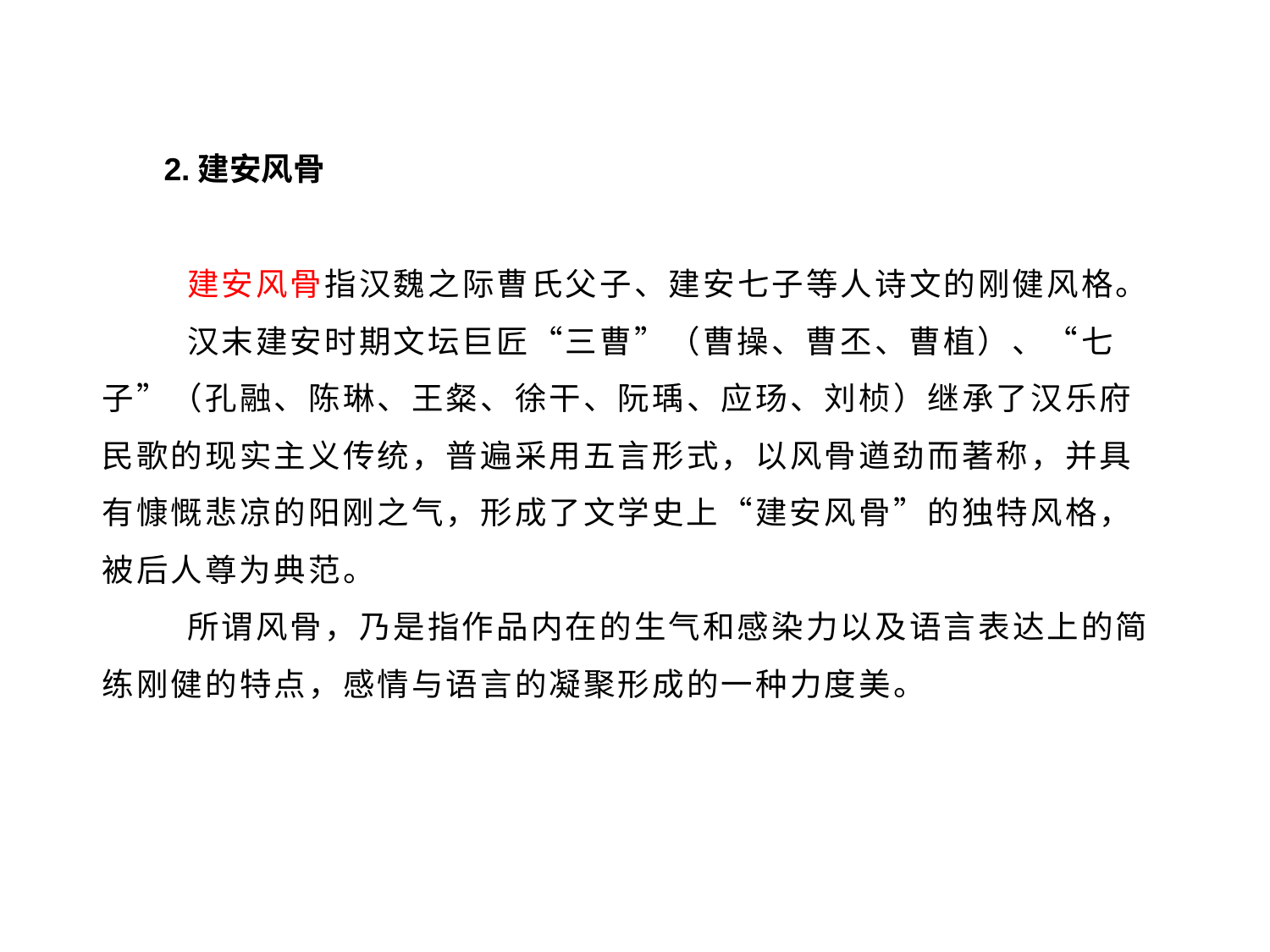

2.建安风骨
建安风骨指汉魏之际曹氏父子、建安七子等人诗文的刚健风格。
汉末建安时期文坛巨匠“三曹”（曹操、曹丕、曹植）、“七子”（孔融、陈琳、王粲、徐干、阮瑀、应玚、刘桢）继承了汉乐府民歌的现实主义传统，普遍采用五言形式，以风骨遒劲而著称，并具有慷慨悲凉的阳刚之气，形成了文学史上“建安风骨”的独特风格，被后人尊为典范。
所谓风骨，乃是指作品内在的生气和感染力以及语言表达上的简练刚健的特点，感情与语言的凝聚形成的一种力度美。